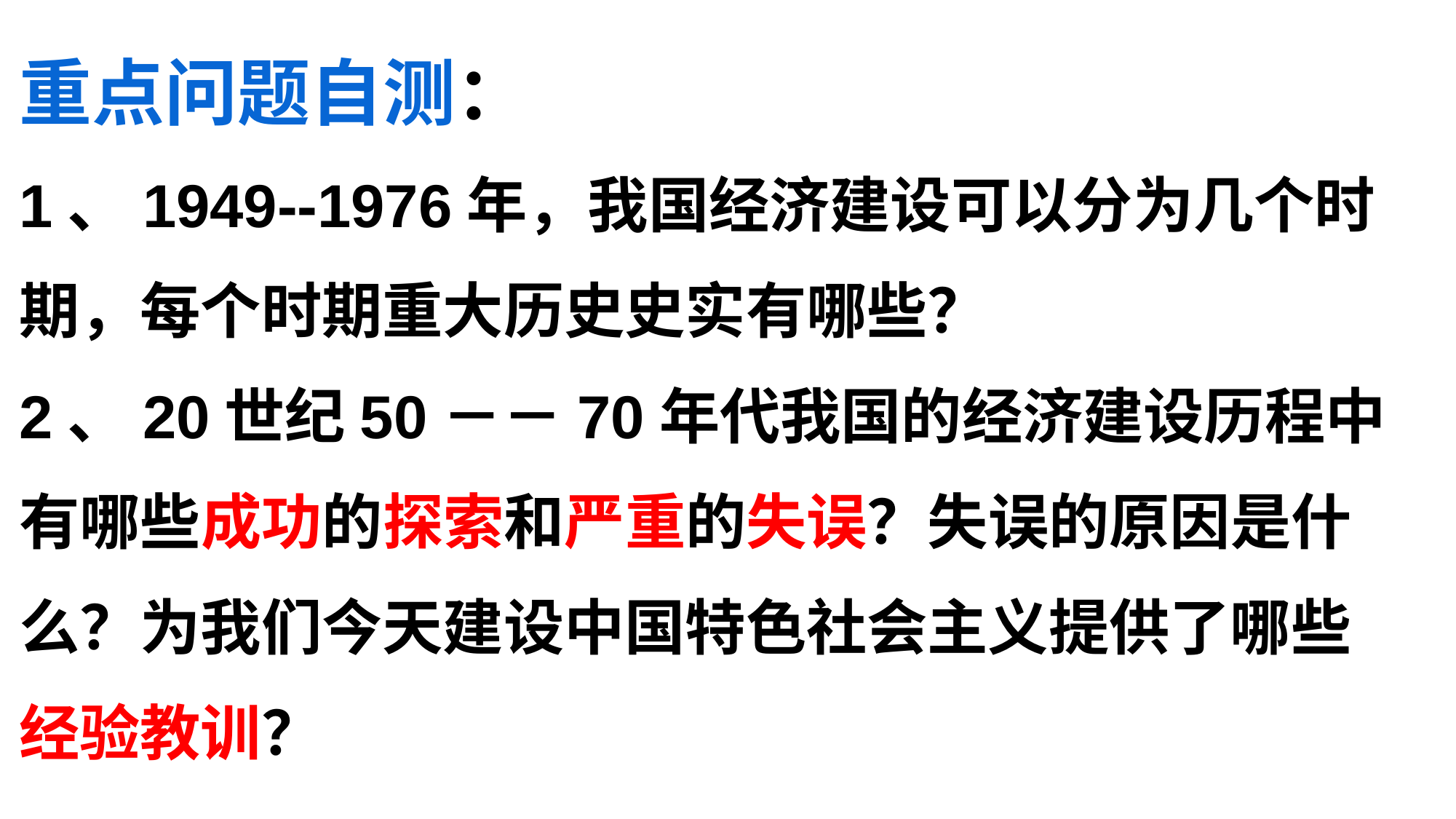

重点问题自测：
1、1949--1976年，我国经济建设可以分为几个时期，每个时期重大历史史实有哪些？
2、20世纪50－－70年代我国的经济建设历程中有哪些成功的探索和严重的失误？失误的原因是什么？为我们今天建设中国特色社会主义提供了哪些经验教训？